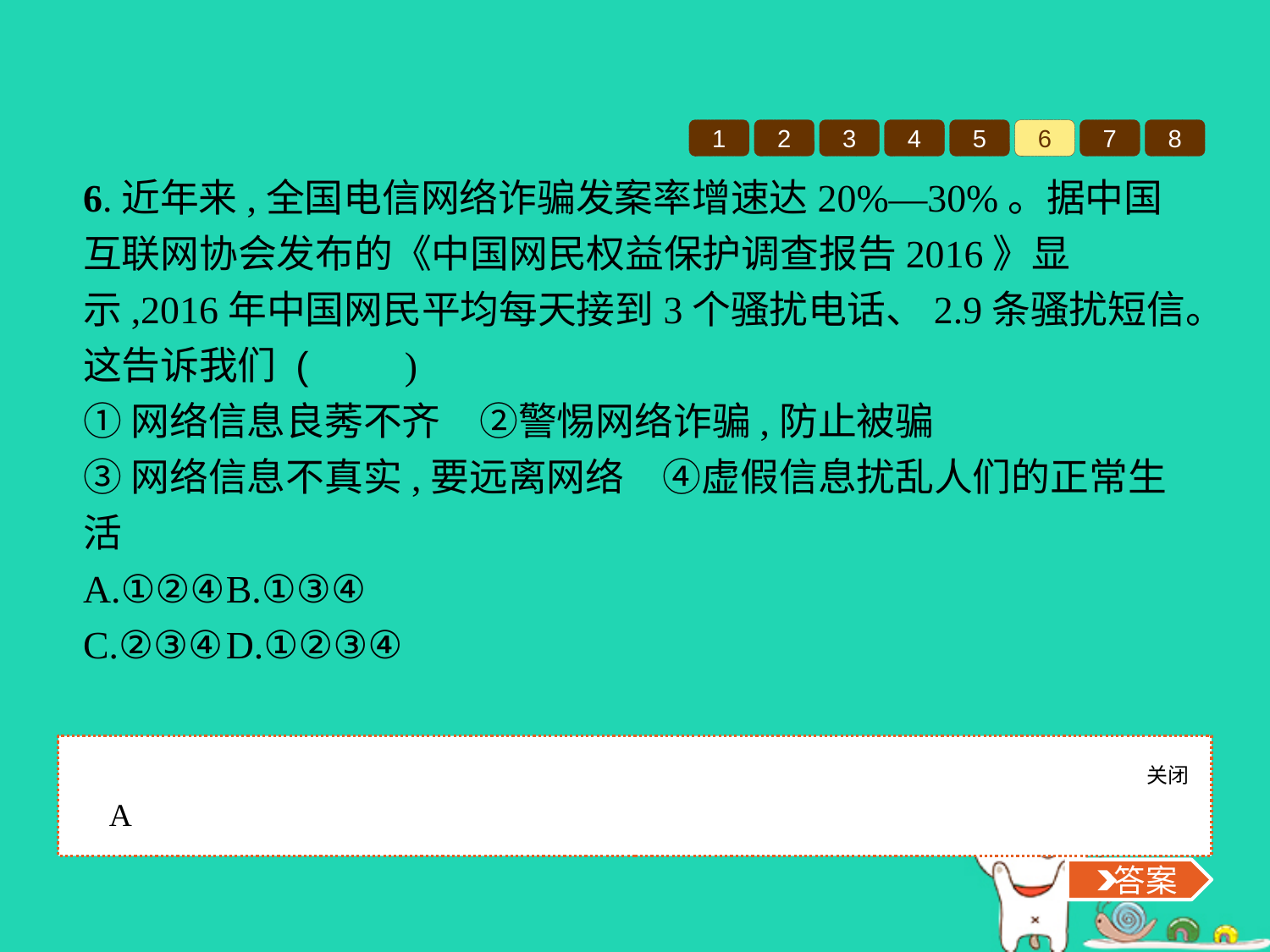

1
2
3
4
5
6
7
8
6.近年来,全国电信网络诈骗发案率增速达20%—30%。据中国互联网协会发布的《中国网民权益保护调查报告2016》显示,2016年中国网民平均每天接到3个骚扰电话、2.9条骚扰短信。这告诉我们 (　　)
①网络信息良莠不齐　②警惕网络诈骗,防止被骗
③网络信息不真实,要远离网络　④虚假信息扰乱人们的正常生活
A.①②④	B.①③④
C.②③④	D.①②③④

关闭
  答案

A
  答案